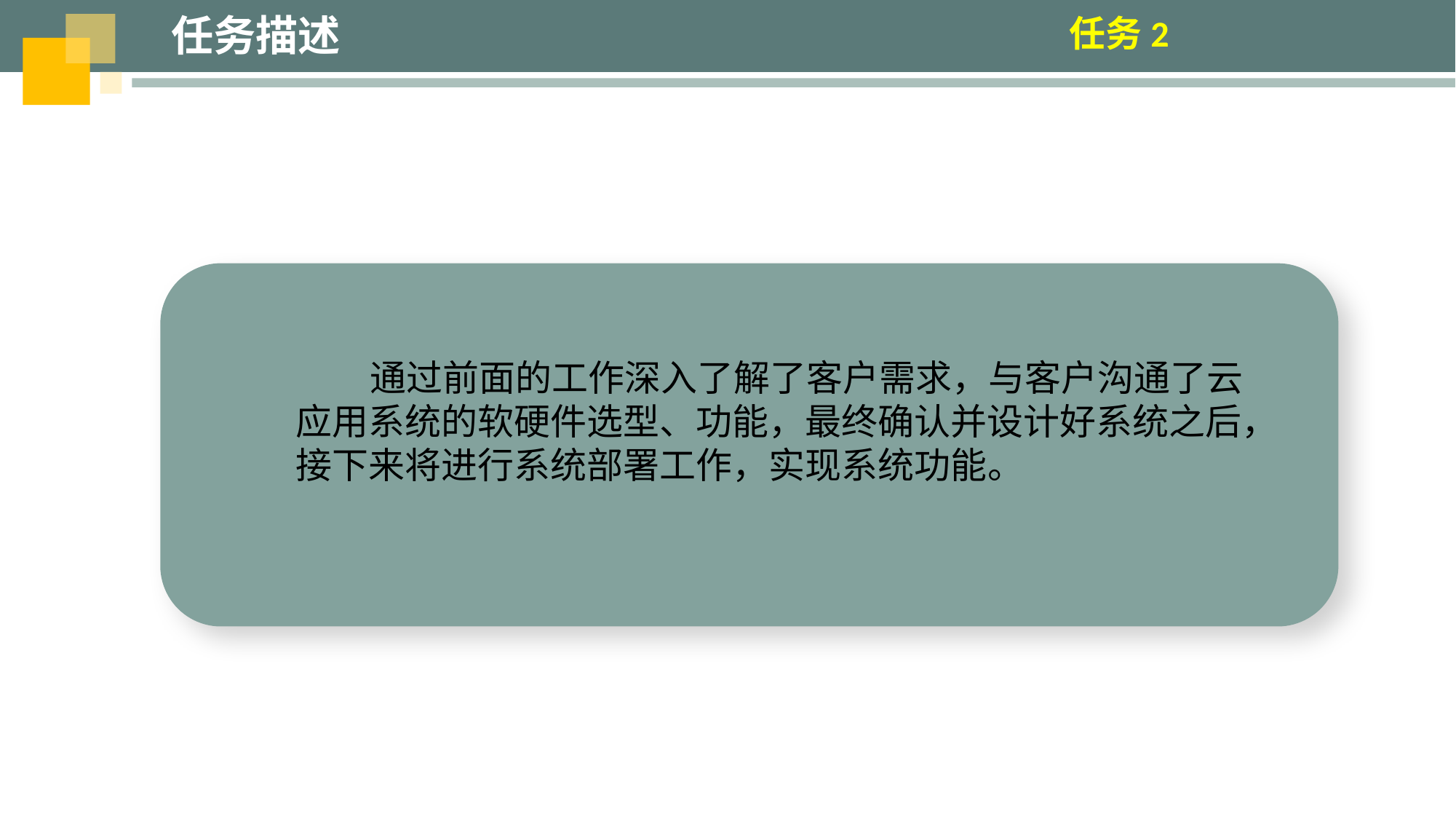

任务描述
任务2

        通过前面的工作深入了解了客户需求，与客户沟通了云应用系统的软硬件选型、功能，最终确认并设计好系统之后，接下来将进行系统部署工作，实现系统功能。